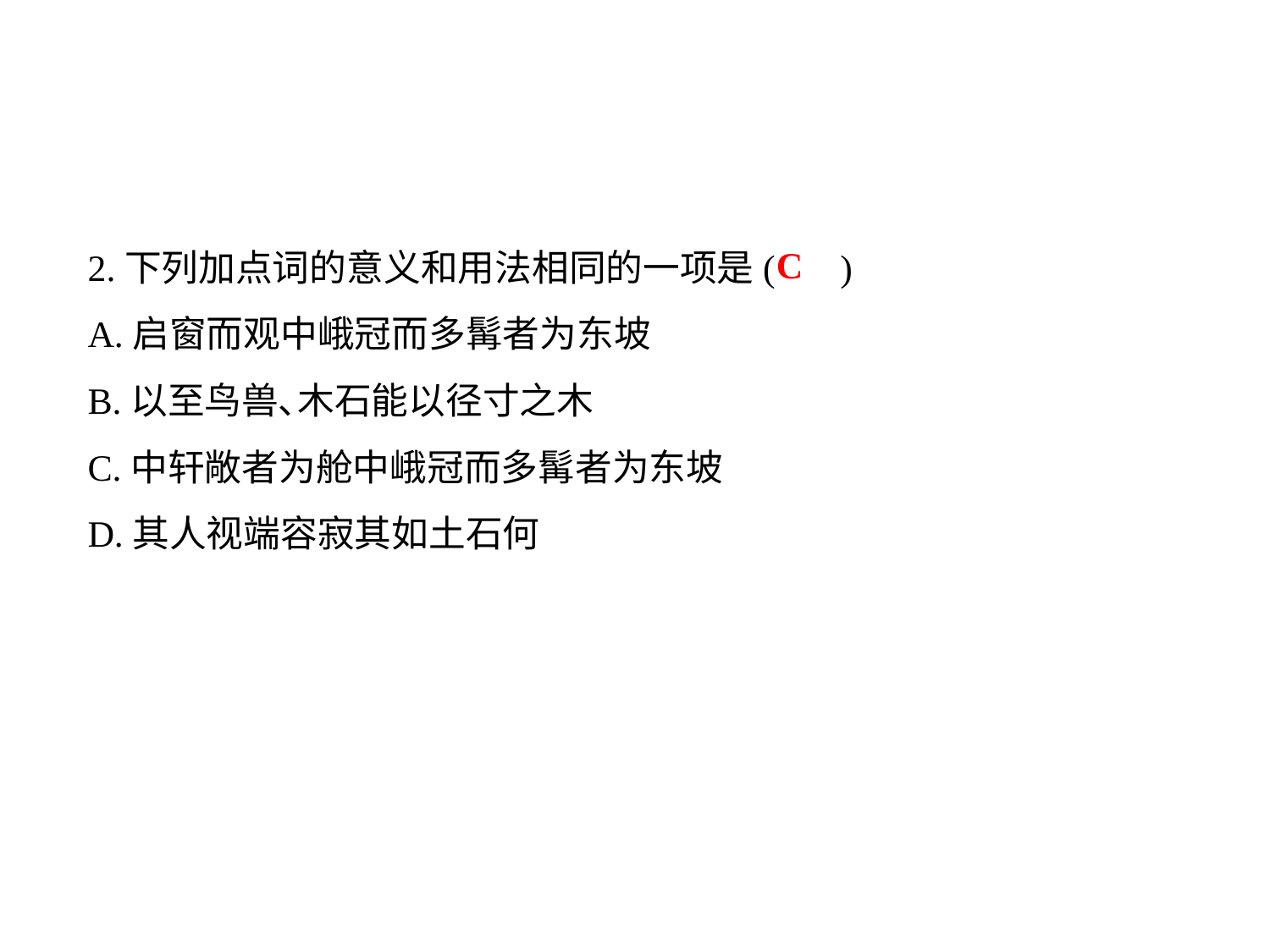

2.下列加点词的意义和用法相同的一项是(       )
A.启窗而观中峨冠而多髯者为东坡
B.以至鸟兽､木石能以径寸之木
C.中轩敞者为舱中峨冠而多髯者为东坡
D.其人视端容寂其如土石何
C